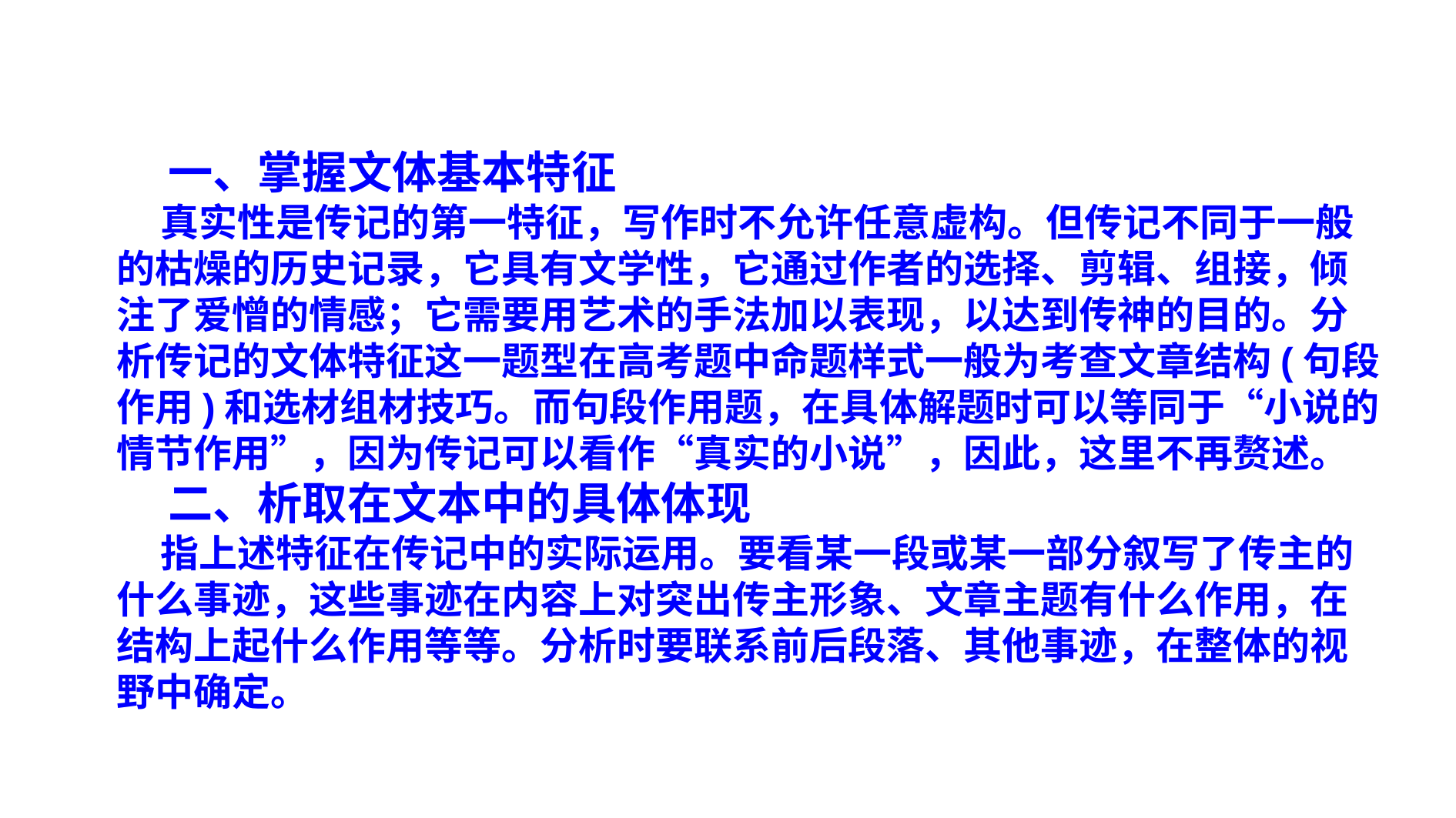

一、掌握文体基本特征
    真实性是传记的第一特征，写作时不允许任意虚构。但传记不同于一般的枯燥的历史记录，它具有文学性，它通过作者的选择、剪辑、组接，倾注了爱憎的情感；它需要用艺术的手法加以表现，以达到传神的目的。分析传记的文体特征这一题型在高考题中命题样式一般为考查文章结构(句段作用)和选材组材技巧。而句段作用题，在具体解题时可以等同于“小说的情节作用”，因为传记可以看作“真实的小说”，因此，这里不再赘述。
    二、析取在文本中的具体体现
    指上述特征在传记中的实际运用。要看某一段或某一部分叙写了传主的什么事迹，这些事迹在内容上对突出传主形象、文章主题有什么作用，在结构上起什么作用等等。分析时要联系前后段落、其他事迹，在整体的视野中确定。